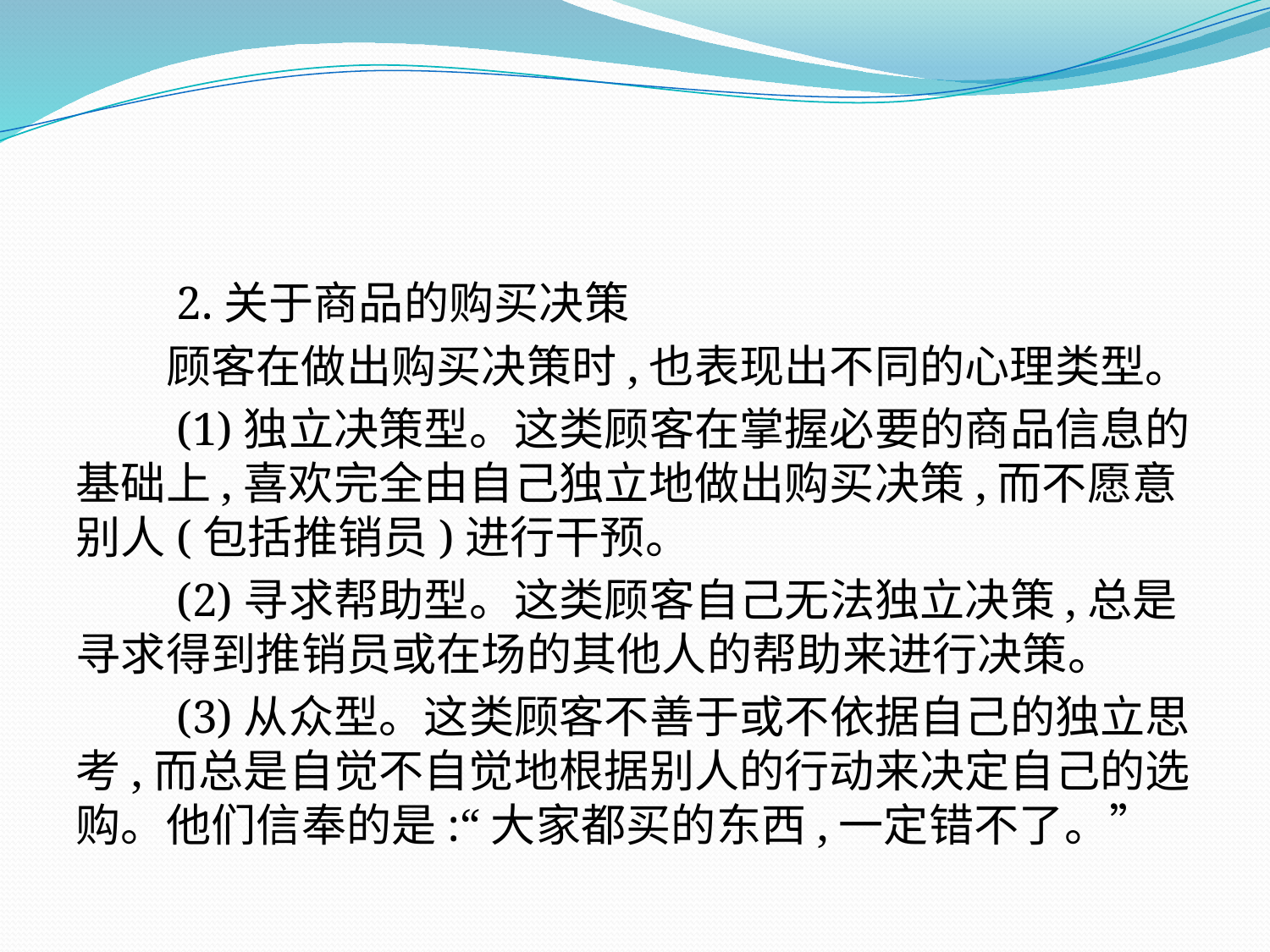

2.关于商品的购买决策
　　顾客在做出购买决策时,也表现出不同的心理类型。
　　(1)独立决策型。这类顾客在掌握必要的商品信息的基础上,喜欢完全由自己独立地做出购买决策,而不愿意别人(包括推销员)进行干预。
　　(2)寻求帮助型。这类顾客自己无法独立决策,总是寻求得到推销员或在场的其他人的帮助来进行决策。
　　(3)从众型。这类顾客不善于或不依据自己的独立思考,而总是自觉不自觉地根据别人的行动来决定自己的选购。他们信奉的是:“大家都买的东西,一定错不了。”